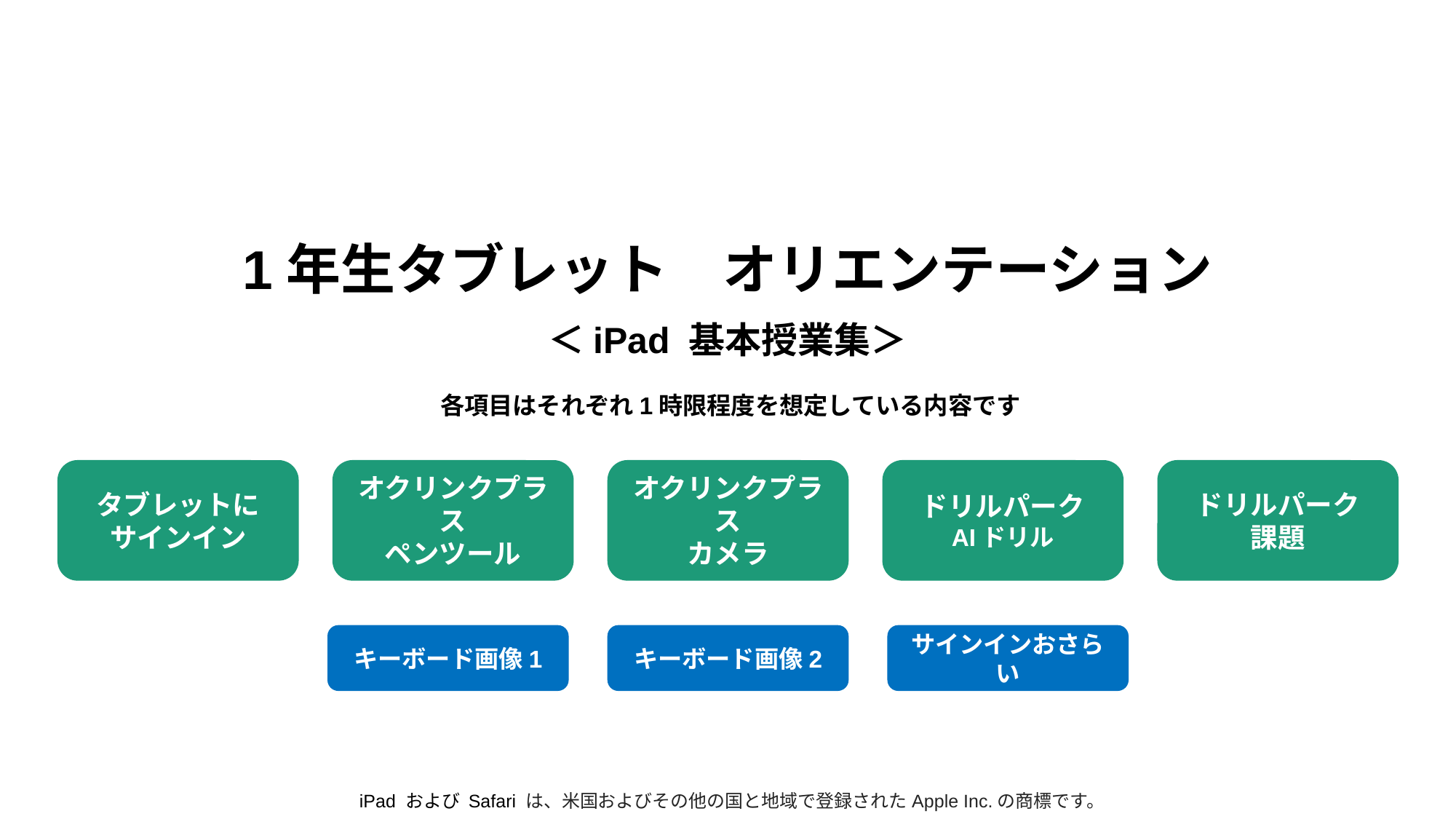

# 1年生タブレット　オリエンテーション
＜iPad 基本授業集＞
各項目はそれぞれ1時限程度を想定している内容です
タブレットに
サインイン
オクリンクプラス
ペンツール
オクリンクプラス
カメラ
ドリルパーク
AIドリル
ドリルパーク
課題
キーボード画像1
キーボード画像2
サインインおさらい
iPad および Safari は、米国およびその他の国と地域で登録されたApple Inc.の商標です。
本資料は、2026年3月時点での各アプリなどの画面構成をもとに作成しております。
バージョンアップなどにより変更される可能性がありますので、ご活用いただく前に実際に操作してご確認ください。
また、導入時の設定など自治体様により異なりますので、学校環境にあわせて、カスタマイズなどしてご活用ください。